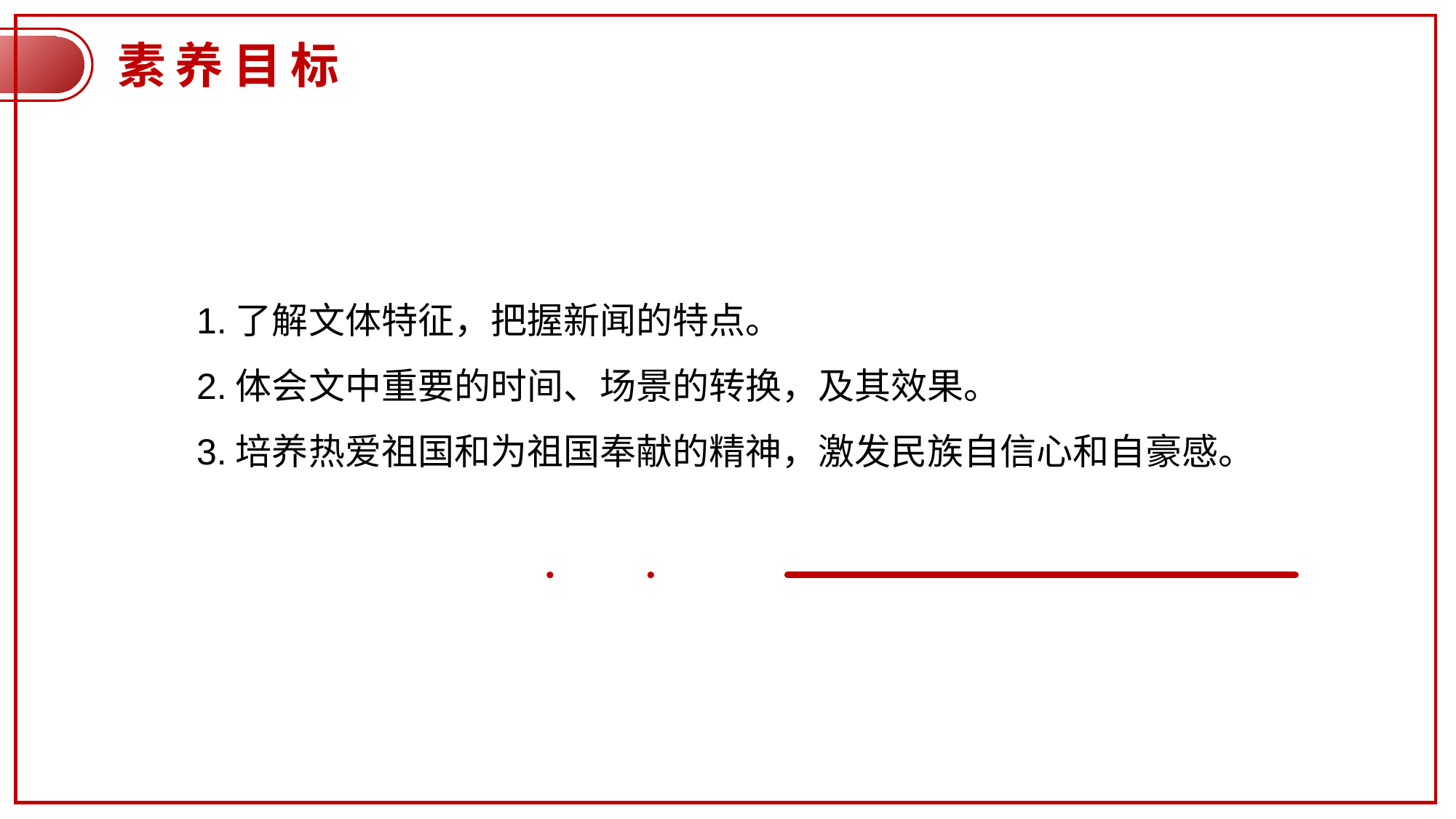

素养目标

1.了解文体特征，把握新闻的特点。
2.体会文中重要的时间、场景的转换，及其效果。
3.培养热爱祖国和为祖国奉献的精神，激发民族自信心和自豪感。